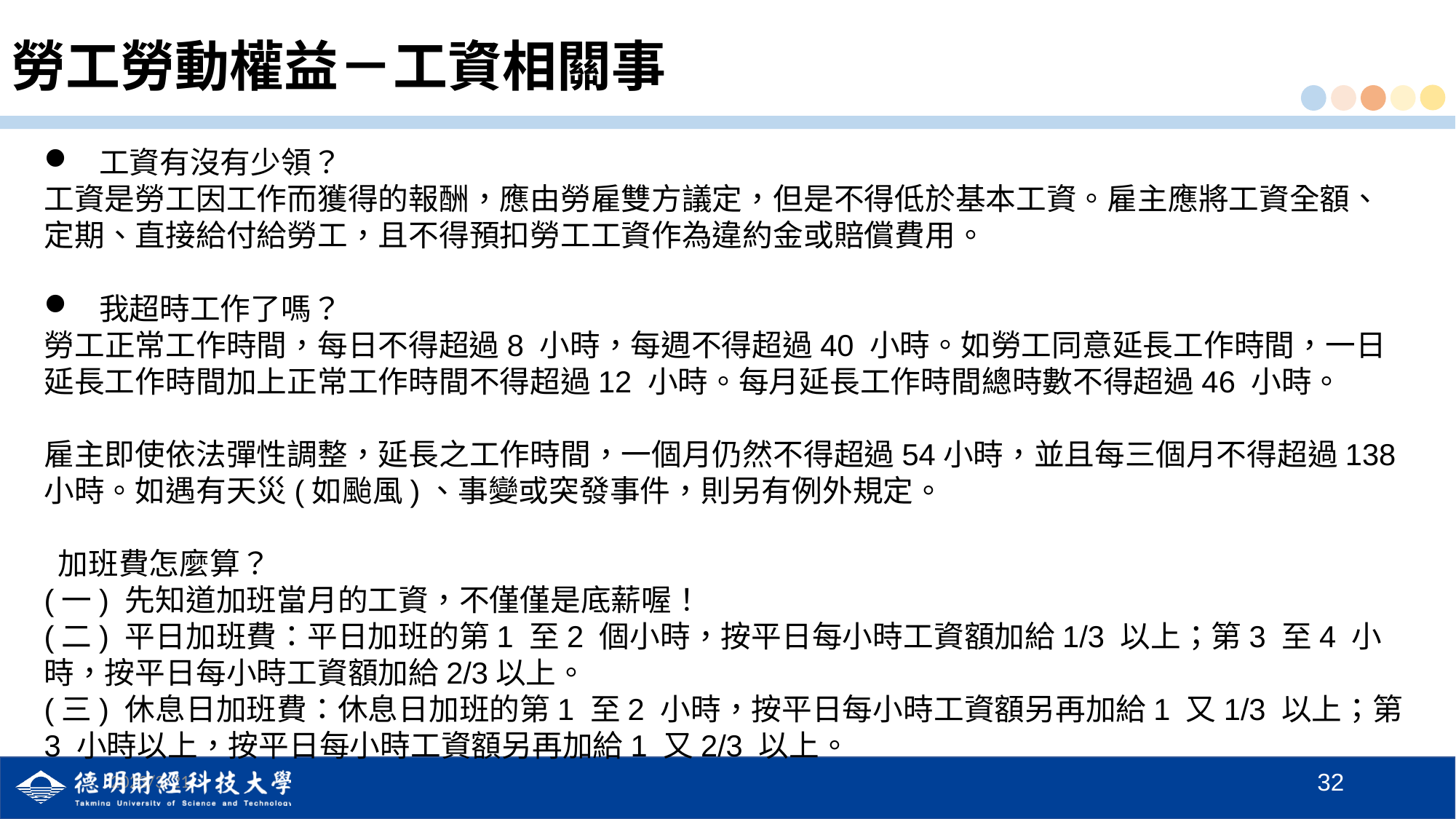

# 勞工勞動權益－工資相關事
 工資有沒有少領？
工資是勞工因工作而獲得的報酬，應由勞雇雙方議定，但是不得低於基本工資。雇主應將工資全額、定期、直接給付給勞工，且不得預扣勞工工資作為違約金或賠償費用。

 我超時工作了嗎？
勞工正常工作時間，每日不得超過8 小時，每週不得超過40 小時。如勞工同意延長工作時間，一日延長工作時間加上正常工作時間不得超過12 小時。每月延長工作時間總時數不得超過46 小時。

雇主即使依法彈性調整，延長之工作時間，一個月仍然不得超過54小時，並且每三個月不得超過138 小時。如遇有天災(如颱風)、事變或突發事件，則另有例外規定。

 加班費怎麼算？
(一) 先知道加班當月的工資，不僅僅是底薪喔！
(二) 平日加班費：平日加班的第1 至2 個小時，按平日每小時工資額加給1/3 以上；第3 至4 小時，按平日每小時工資額加給2/3以上。
(三) 休息日加班費：休息日加班的第1 至2 小時，按平日每小時工資額另再加給1 又1/3 以上；第3 小時以上，按平日每小時工資額另再加給1 又2/3 以上。

32